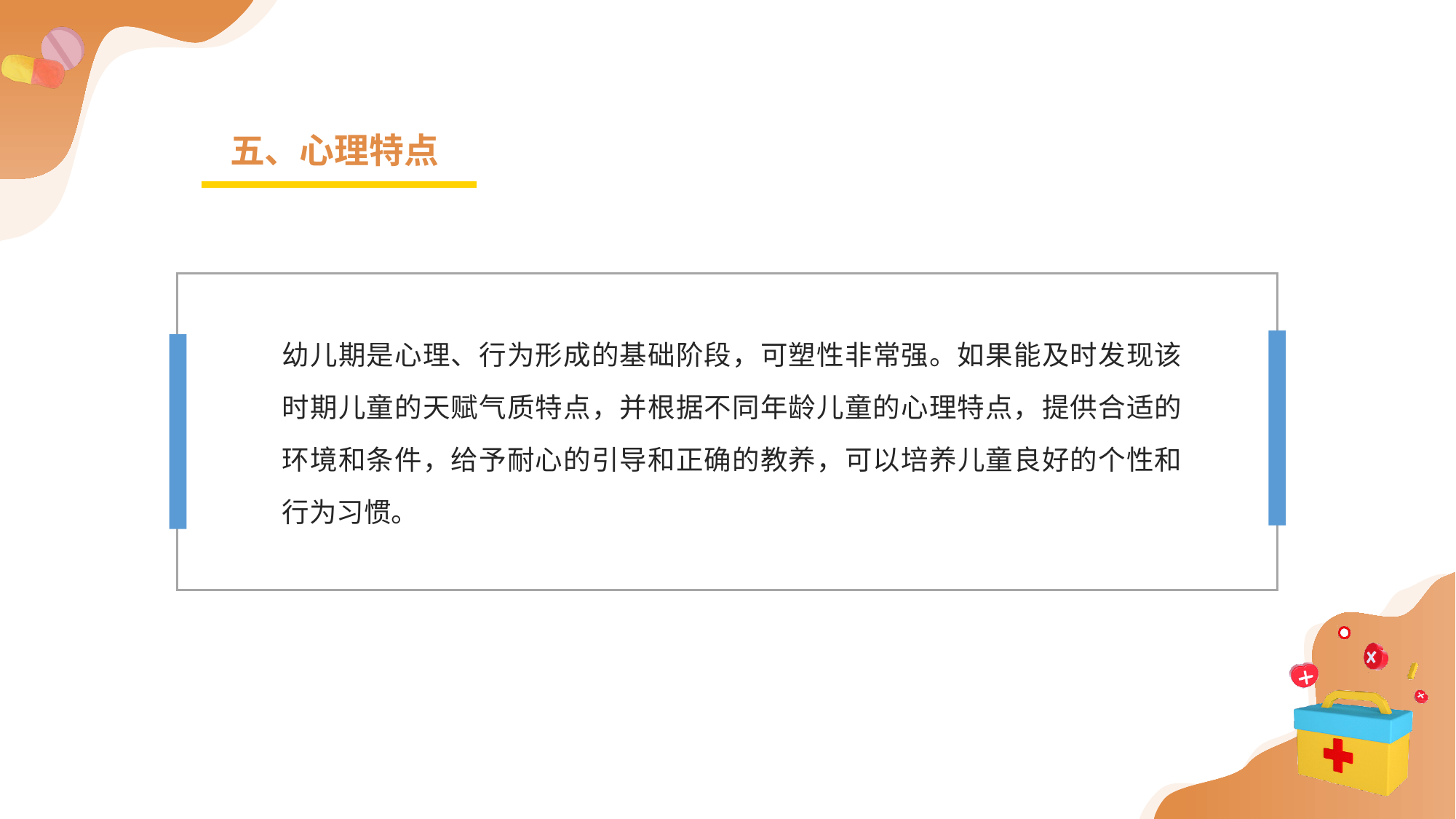

五、心理特点

幼儿期是心理、行为形成的基础阶段，可塑性非常强。如果能及时发现该时期儿童的天赋气质特点，并根据不同年龄儿童的心理特点，提供合适的环境和条件，给予耐心的引导和正确的教养，可以培养儿童良好的个性和行为习惯。